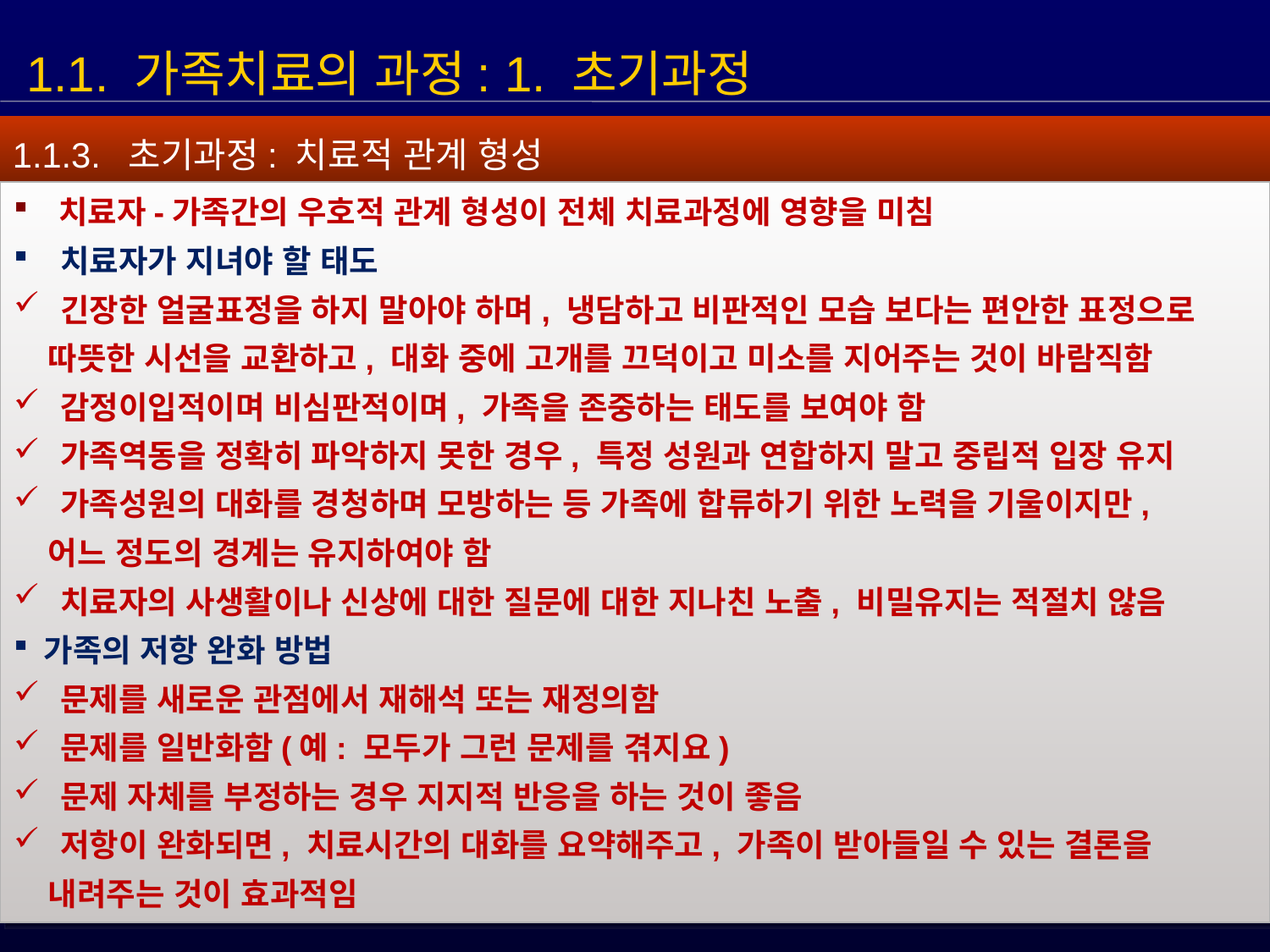

1.1. 가족치료의 과정: 1. 초기과정

1.1.3.  초기과정: 치료적 관계 형성
 치료자-가족간의 우호적 관계 형성이 전체 치료과정에 영향을 미침
 치료자가 지녀야 할 태도
 긴장한 얼굴표정을 하지 말아야 하며, 냉담하고 비판적인 모습 보다는 편안한 표정으로
   따뜻한 시선을 교환하고, 대화 중에 고개를 끄덕이고 미소를 지어주는 것이 바람직함
 감정이입적이며 비심판적이며, 가족을 존중하는 태도를 보여야 함
 가족역동을 정확히 파악하지 못한 경우, 특정 성원과 연합하지 말고 중립적 입장 유지
 가족성원의 대화를 경청하며 모방하는 등 가족에 합류하기 위한 노력을 기울이지만,
   어느 정도의 경계는 유지하여야 함
 치료자의 사생활이나 신상에 대한 질문에 대한 지나친 노출, 비밀유지는 적절치 않음
가족의 저항 완화 방법
 문제를 새로운 관점에서 재해석 또는 재정의함
 문제를 일반화함(예: 모두가 그런 문제를 겪지요)
 문제 자체를 부정하는 경우 지지적 반응을 하는 것이 좋음
 저항이 완화되면, 치료시간의 대화를 요약해주고, 가족이 받아들일 수 있는 결론을
   내려주는 것이 효과적임